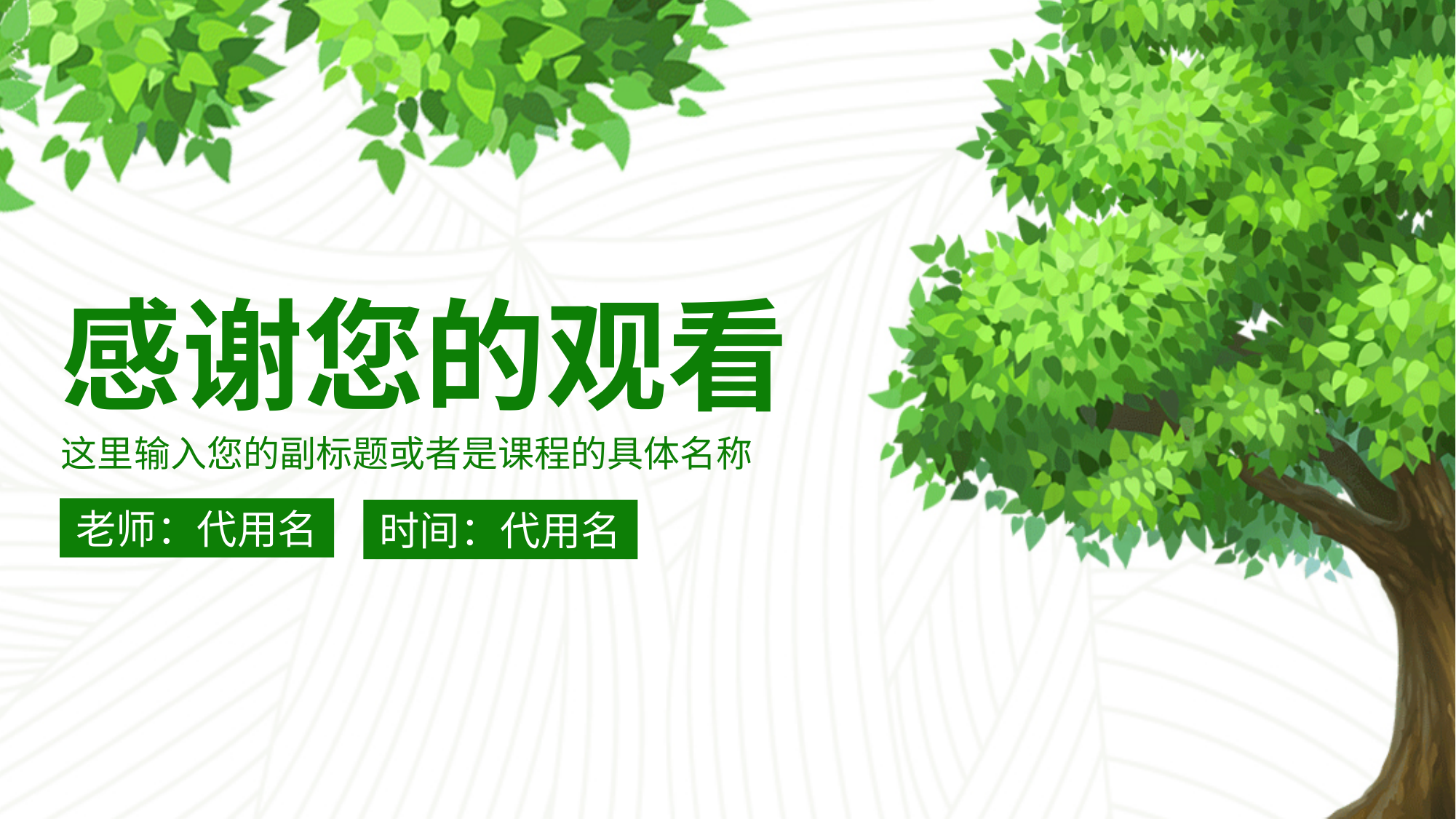

感谢您的观看
这里输入您的副标题或者是课程的具体名称
老师：代用名
时间：代用名